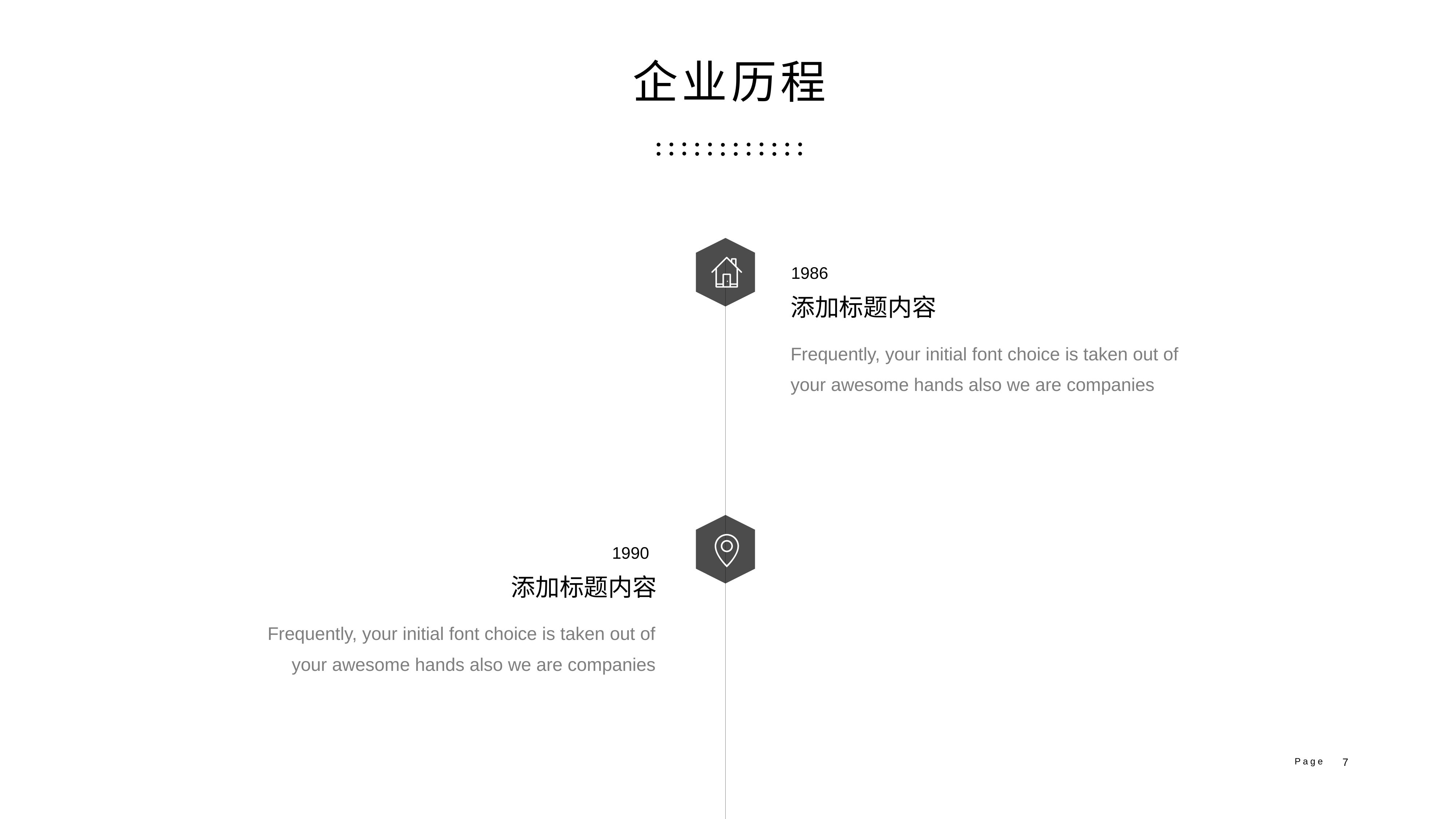

企业历程

1986
添加标题内容
Frequently, your initial font choice is taken out of your awesome hands also we are companies

1990
添加标题内容
Frequently, your initial font choice is taken out of your awesome hands also we are companies